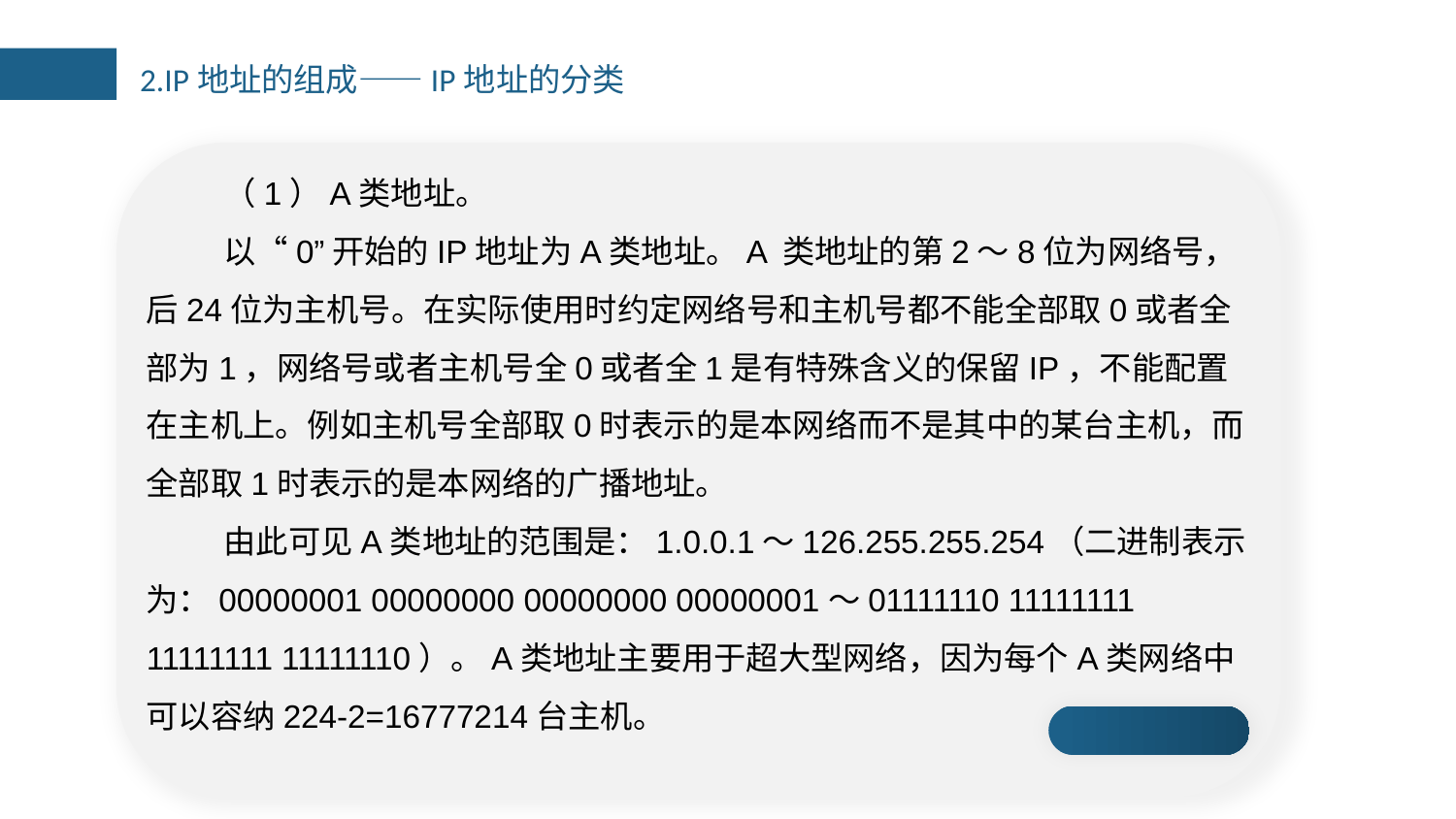

2.IP地址的组成——IP地址的分类

（1）A类地址。
以“0”开始的IP地址为A类地址。A 类地址的第2～8位为网络号，后24位为主机号。在实际使用时约定网络号和主机号都不能全部取0或者全部为1，网络号或者主机号全0或者全1是有特殊含义的保留IP，不能配置在主机上。例如主机号全部取0时表示的是本网络而不是其中的某台主机，而全部取1时表示的是本网络的广播地址。
由此可见A类地址的范围是：1.0.0.1～126.255.255.254（二进制表示为：00000001 00000000 00000000 00000001～01111110 11111111 11111111 11111110）。A类地址主要用于超大型网络，因为每个A类网络中可以容纳224-2=16777214台主机。